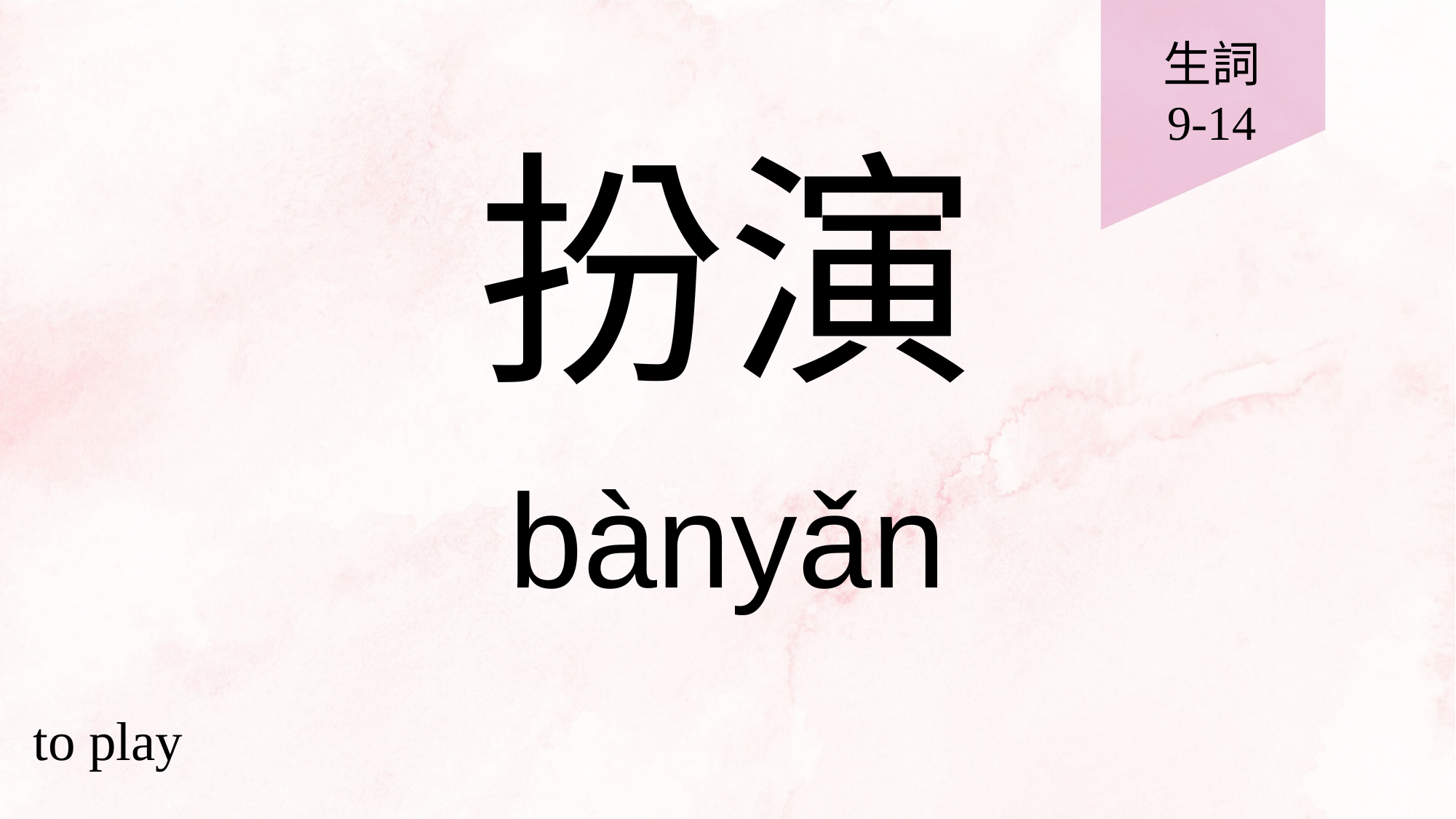

生詞
9-14
# 扮演
bànyǎn
to play